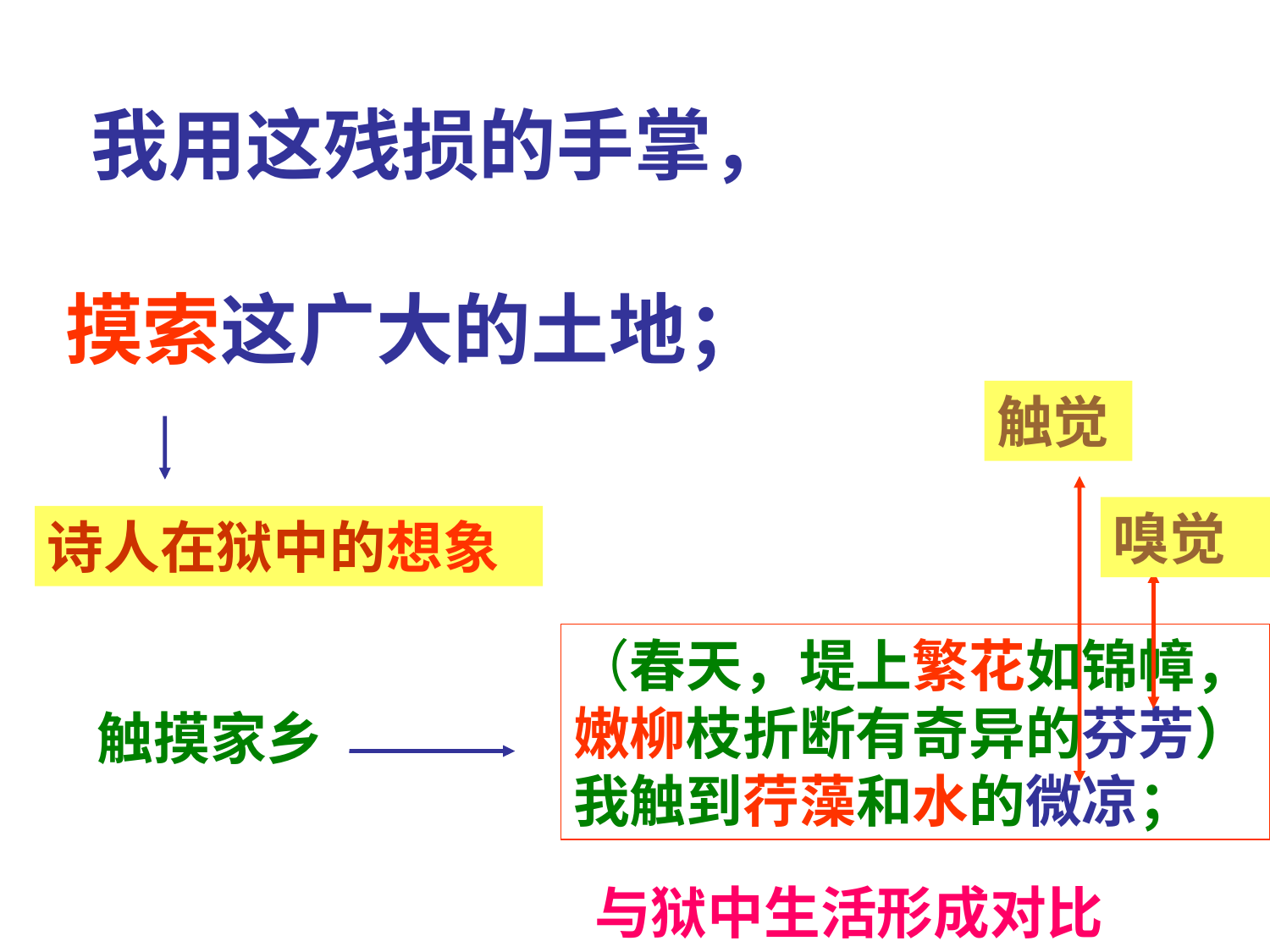

我用这残损的手掌，
摸索这广大的土地；
触觉

嗅觉
诗人在狱中的想象

（春天，堤上繁花如锦幛，嫩柳枝折断有奇异的芬芳）我触到荇藻和水的微凉；
触摸家乡

与狱中生活形成对比